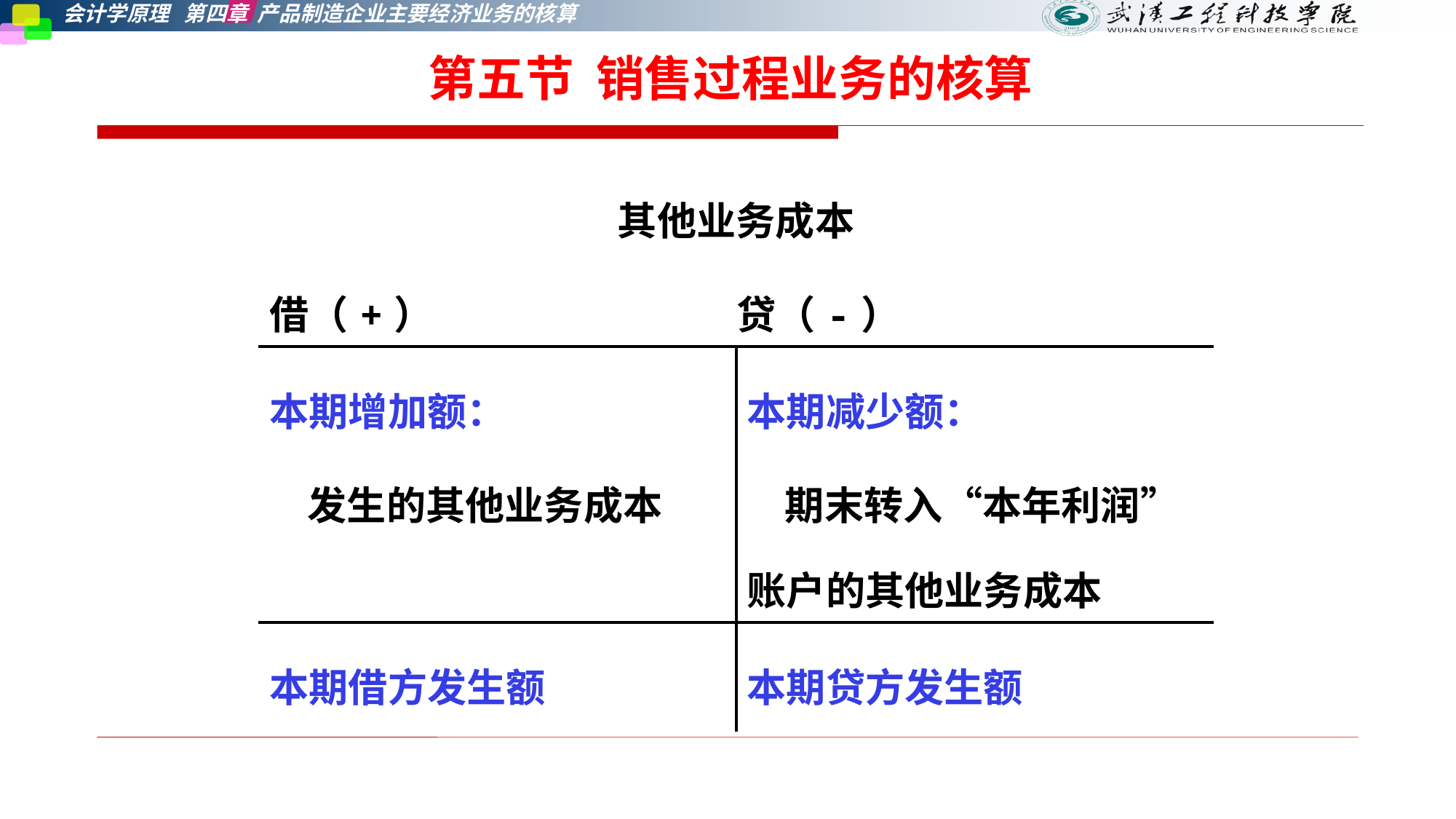

第五节  销售过程业务的核算
| 其他业务成本 借（+） 贷（-） |  |
| --- | --- |
| 本期增加额： 发生的其他业务成本 | 本期减少额： 期末转入“本年利润”账户的其他业务成本 |
| 本期借方发生额 | 本期贷方发生额 |